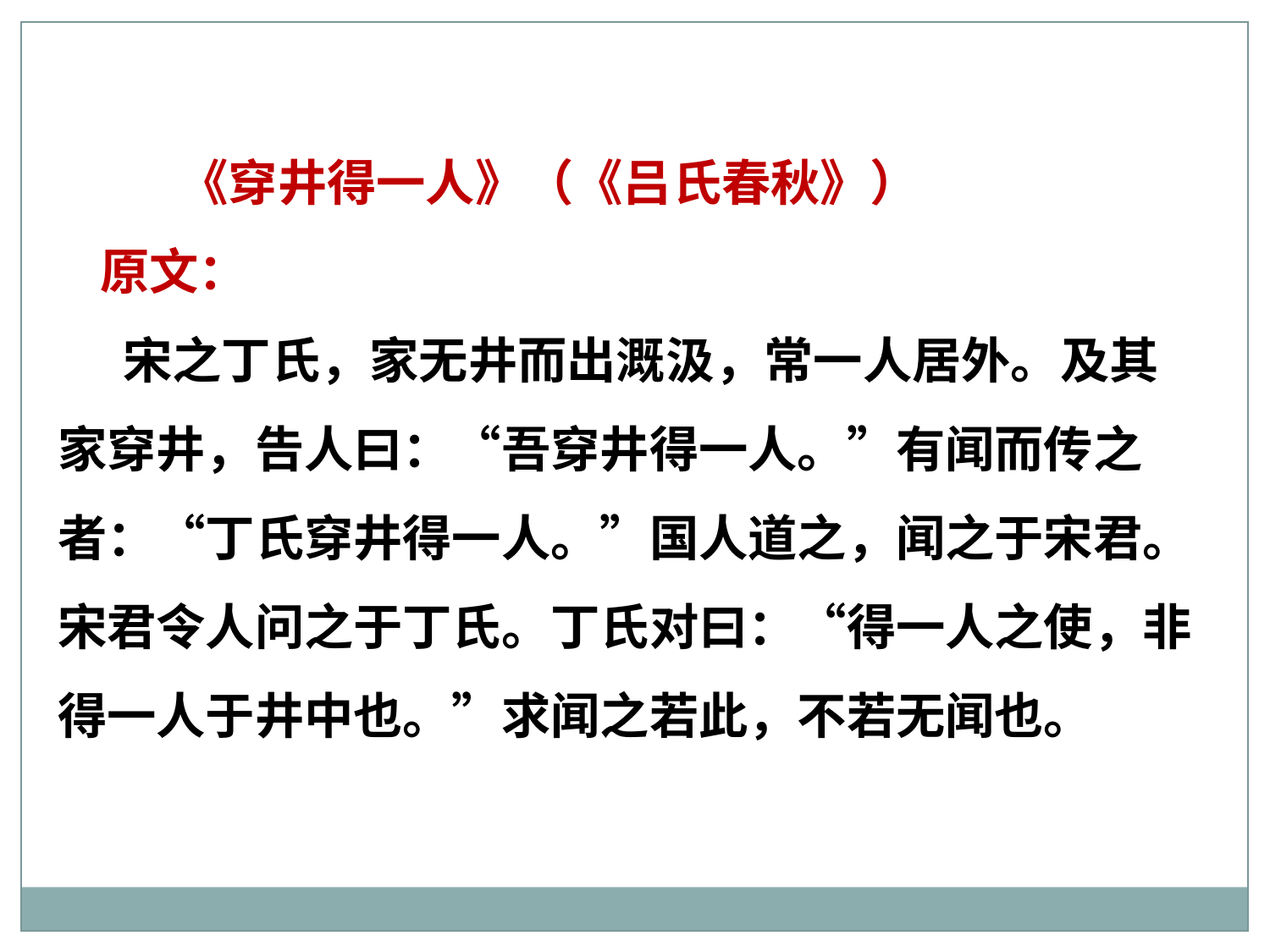

《穿井得一人》（《吕氏春秋》）
原文：
 宋之丁氏，家无井而出溉汲，常一人居外。及其家穿井，告人曰：“吾穿井得一人。”有闻而传之者：“丁氏穿井得一人。”国人道之，闻之于宋君。宋君令人问之于丁氏。丁氏对曰：“得一人之使，非得一人于井中也。”求闻之若此，不若无闻也。